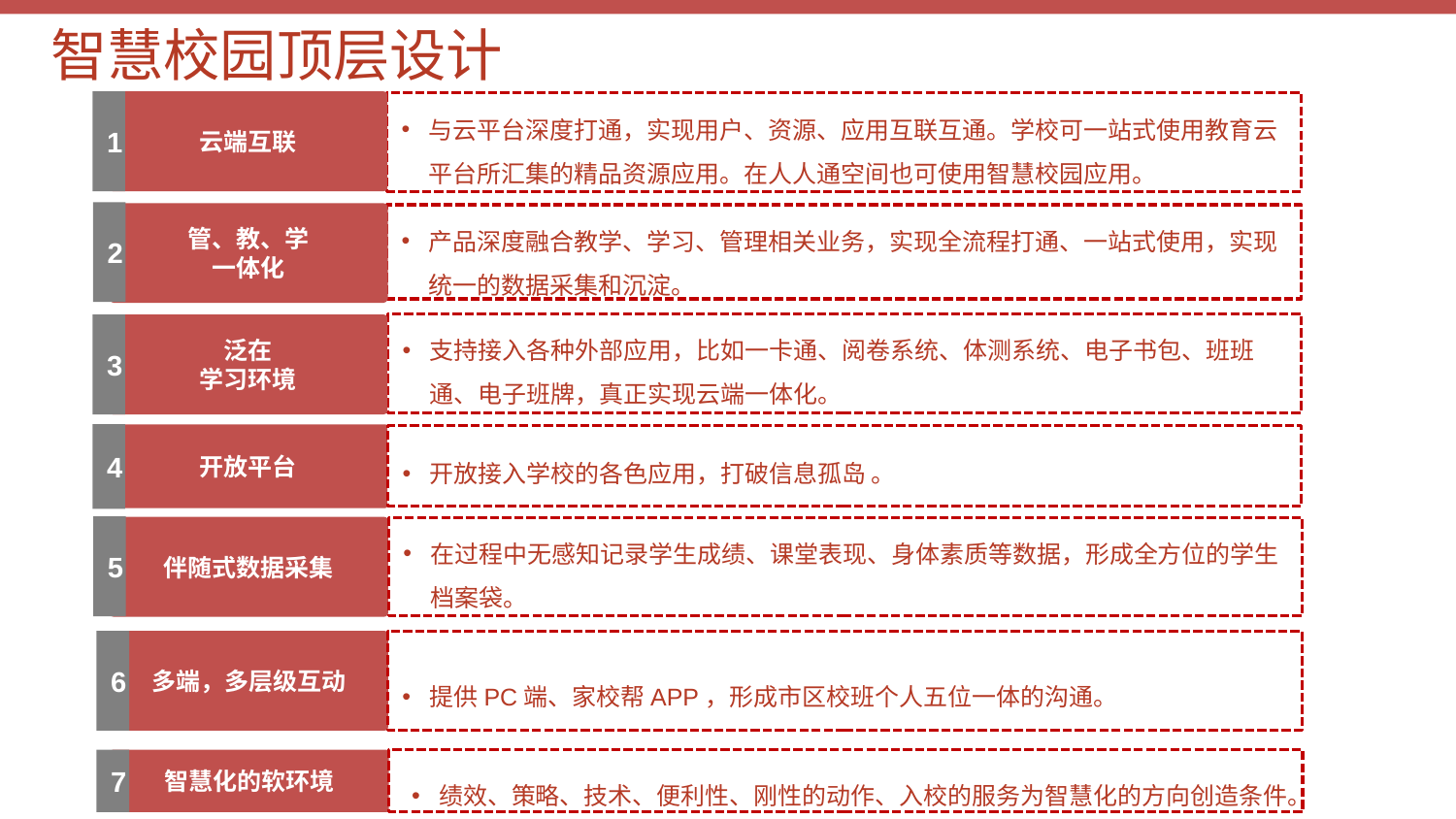

智慧校园顶层设计
1
云端互联
与云平台深度打通，实现用户、资源、应用互联互通。学校可一站式使用教育云平台所汇集的精品资源应用。在人人通空间也可使用智慧校园应用。
2
管、教、学
一体化
产品深度融合教学、学习、管理相关业务，实现全流程打通、一站式使用，实现统一的数据采集和沉淀。
支持接入各种外部应用，比如一卡通、阅卷系统、体测系统、电子书包、班班通、电子班牌，真正实现云端一体化。
3
泛在
学习环境
4
开放平台
开放接入学校的各色应用，打破信息孤岛 。
5
伴随式数据采集
在过程中无感知记录学生成绩、课堂表现、身体素质等数据，形成全方位的学生档案袋。
6
多端，多层级互动
提供PC端、家校帮APP，形成市区校班个人五位一体的沟通。
绩效、策略、技术、便利性、刚性的动作、入校的服务为智慧化的方向创造条件。
7
智慧化的软环境